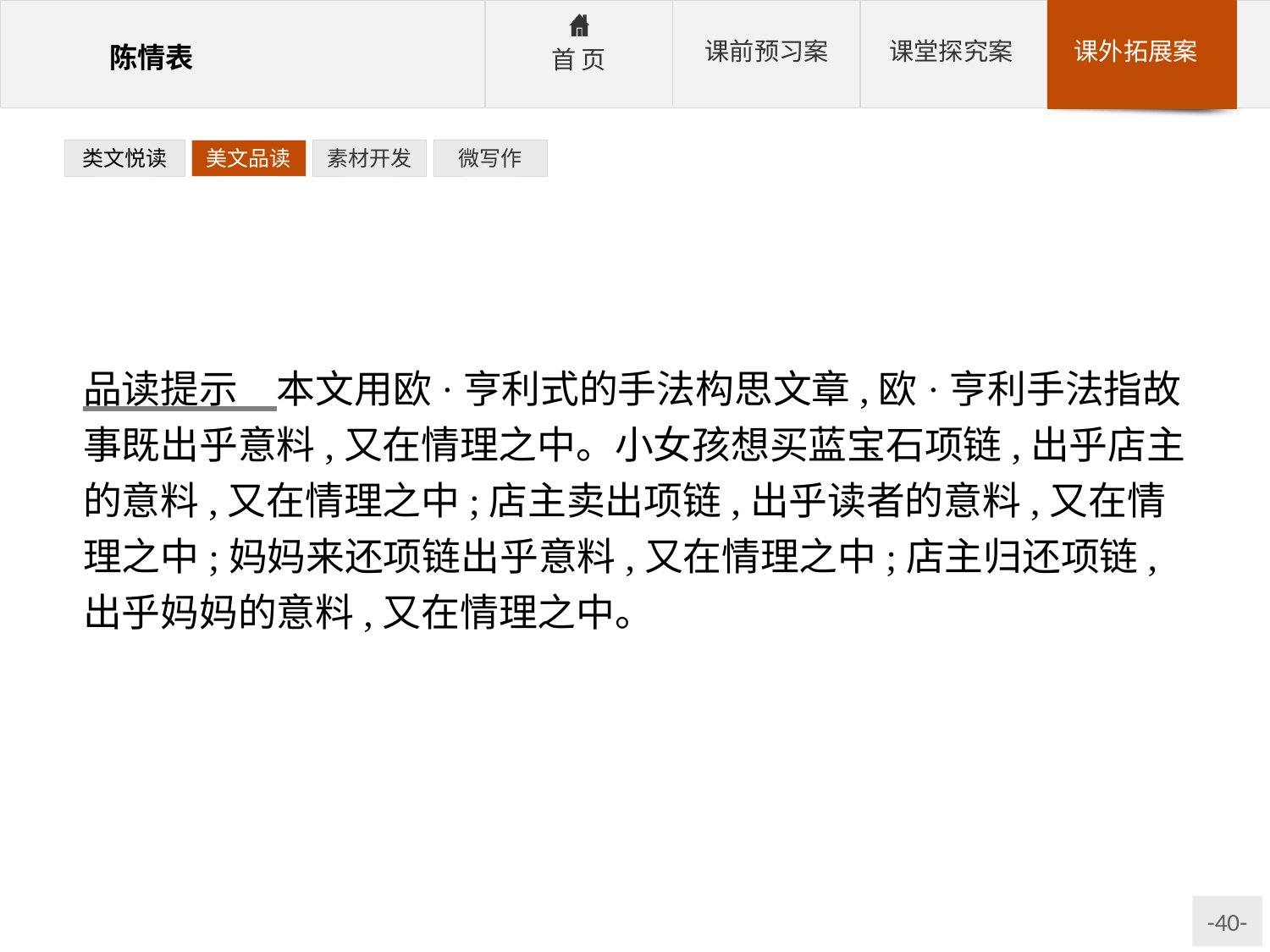

类文悦读
美文品读
素材开发
微写作
品读提示　本文用欧·亨利式的手法构思文章,欧·亨利手法指故事既出乎意料,又在情理之中。小女孩想买蓝宝石项链,出乎店主的意料,又在情理之中;店主卖出项链,出乎读者的意料,又在情理之中;妈妈来还项链出乎意料,又在情理之中;店主归还项链,出乎妈妈的意料,又在情理之中。